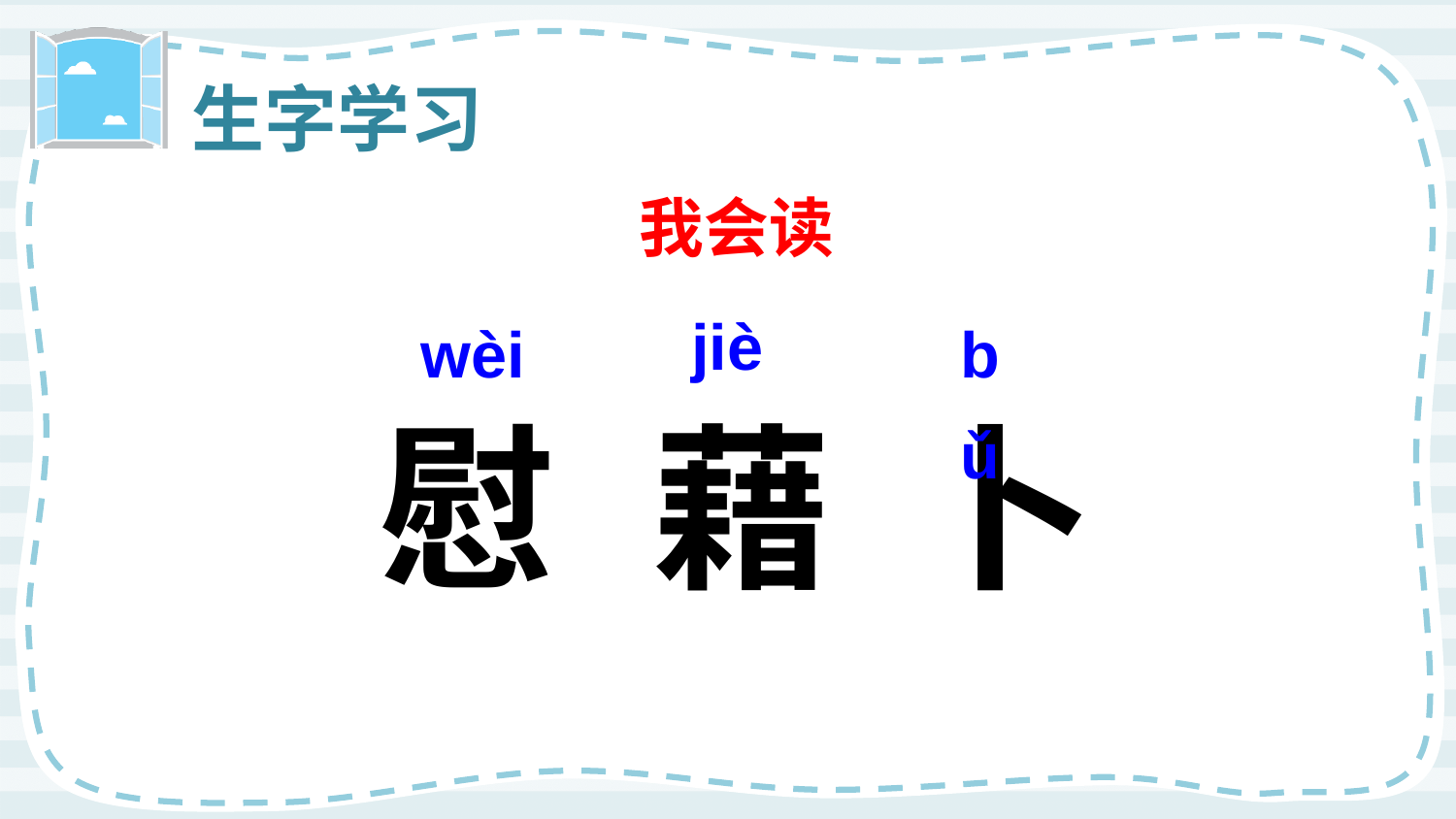

生字学习
我会读
jiè
wèi
bǔ
慰
藉
卜